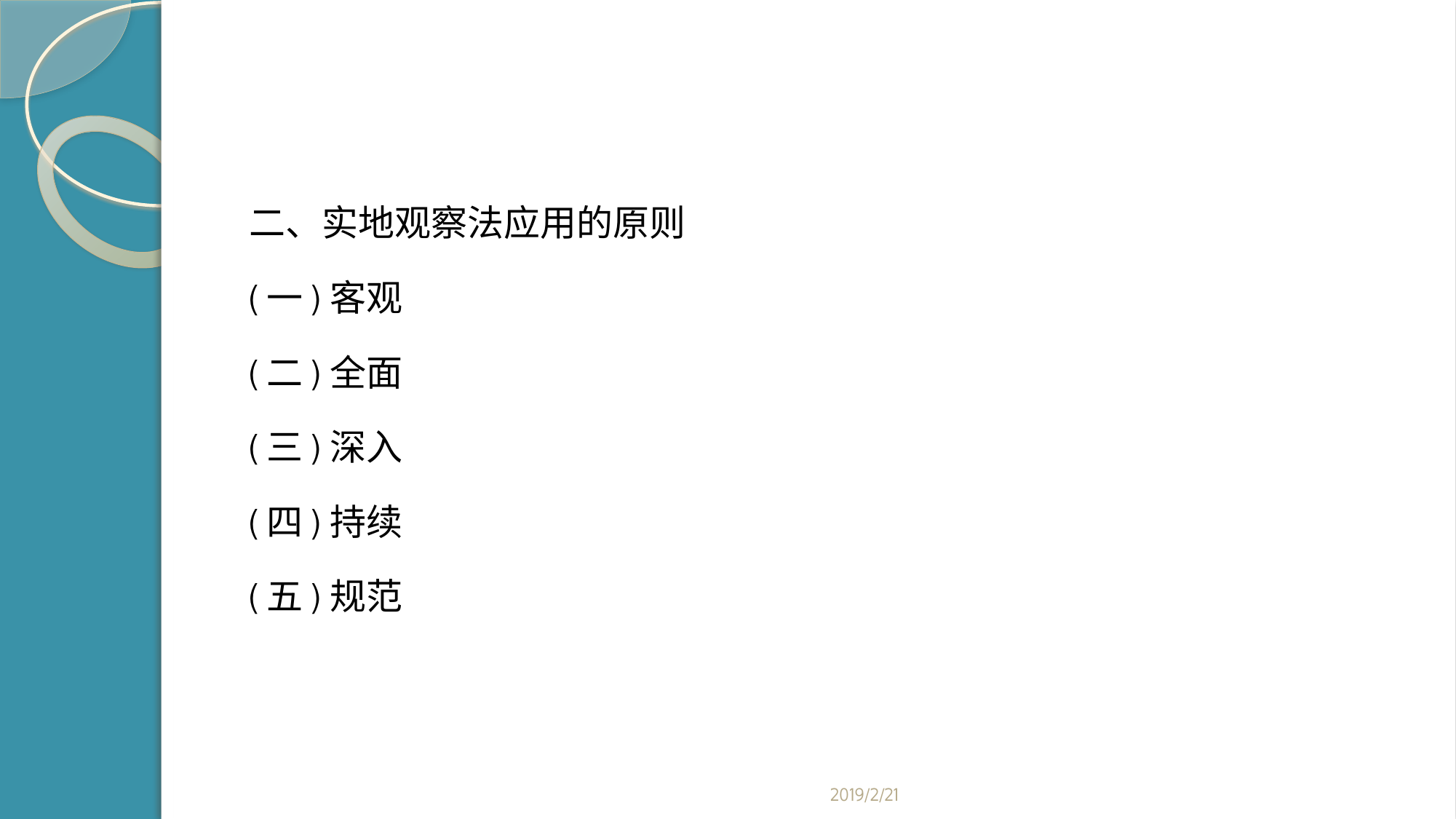

#
二、实地观察法应用的原则
(一)客观
(二)全面
(三)深入
(四)持续
(五)规范

2019/2/21